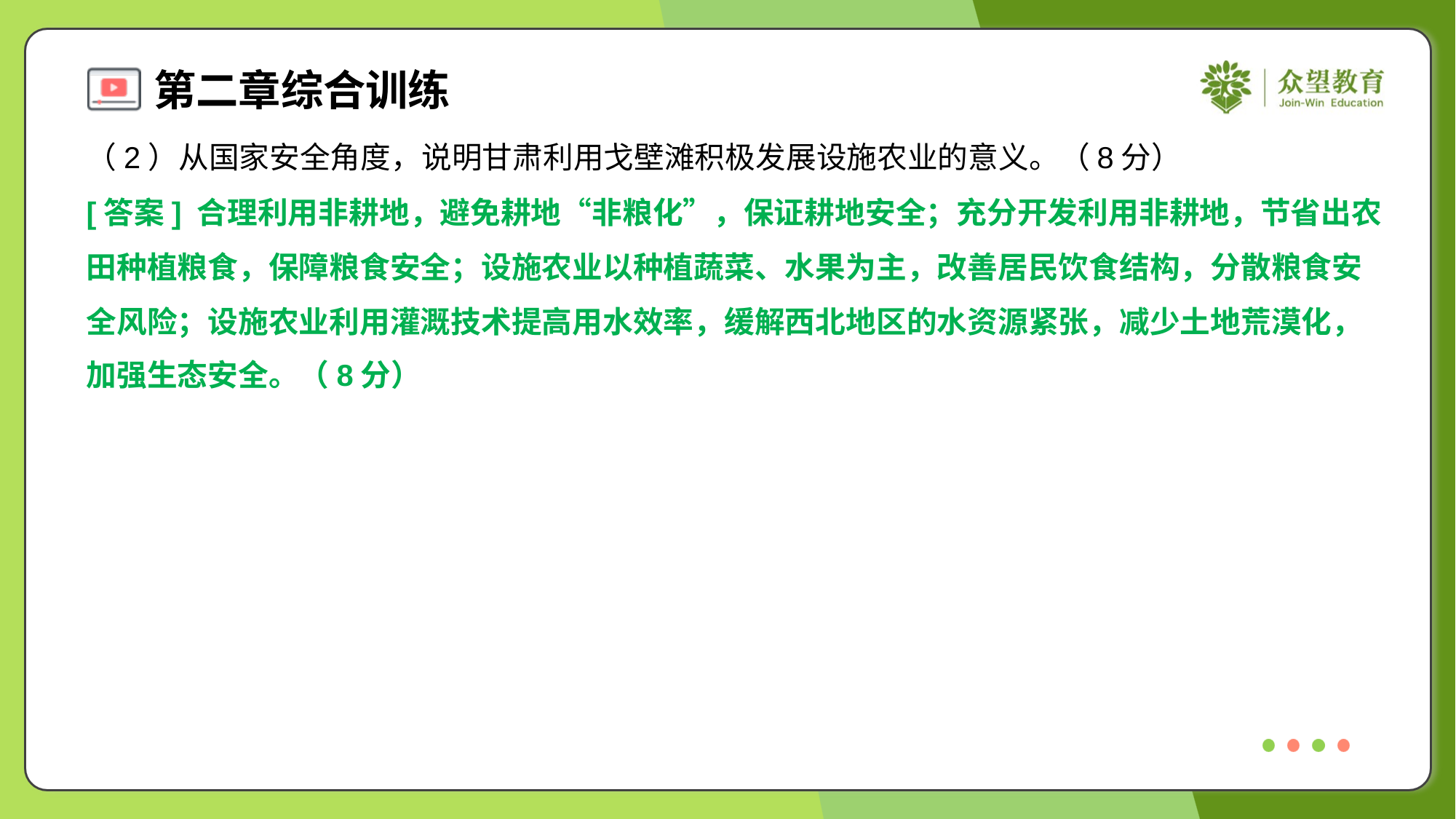

（2）从国家安全角度，说明甘肃利用戈壁滩积极发展设施农业的意义。（8分）
[答案] 合理利用非耕地，避免耕地“非粮化”，保证耕地安全；充分开发利用非耕地，节省出农
田种植粮食，保障粮食安全；设施农业以种植蔬菜、水果为主，改善居民饮食结构，分散粮食安
全风险；设施农业利用灌溉技术提高用水效率，缓解西北地区的水资源紧张，减少土地荒漠化，
加强生态安全。（8分）